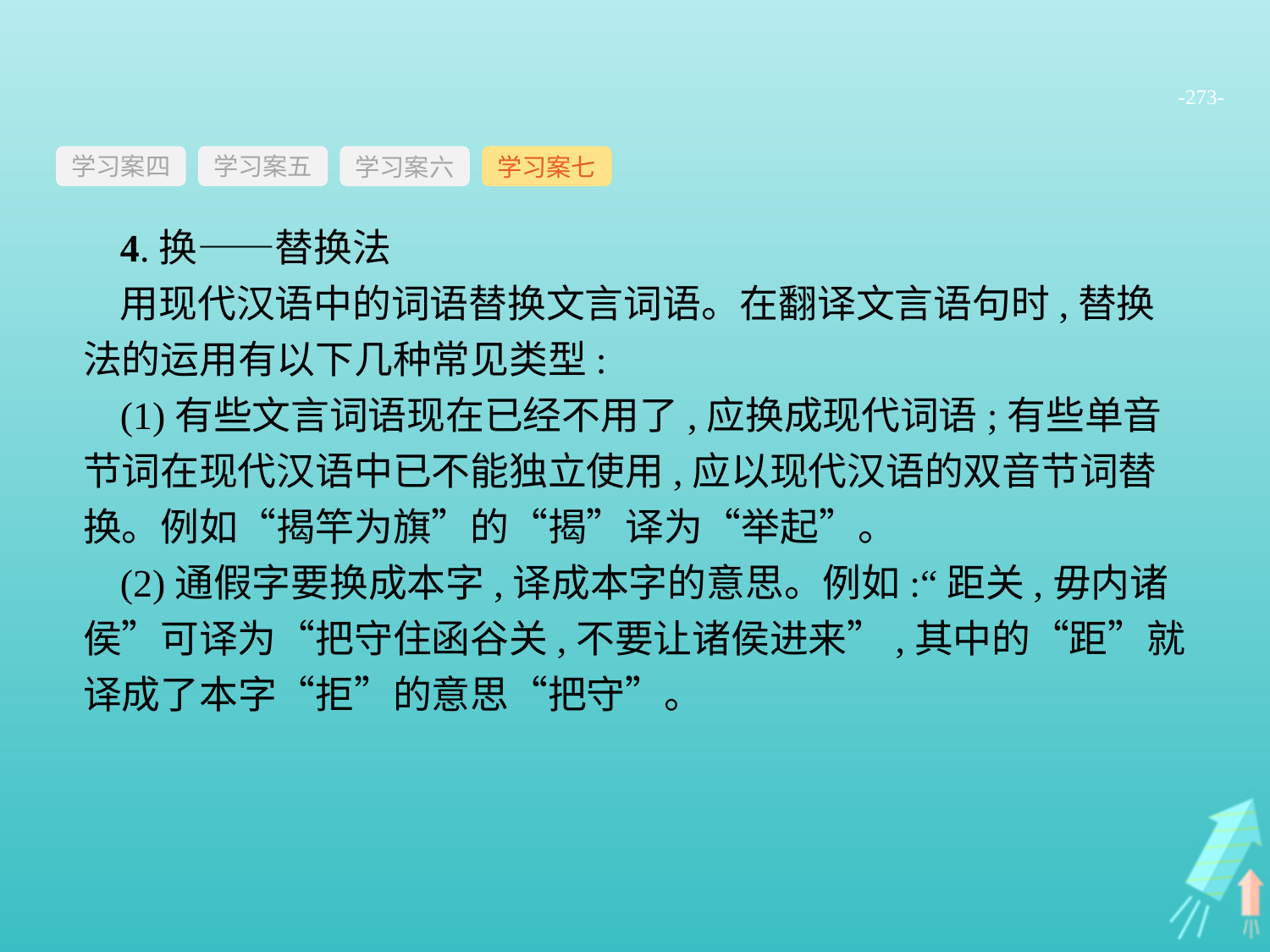

-273-
学习案四
学习案六
学习案七
学习案五
4.换——替换法
用现代汉语中的词语替换文言词语。在翻译文言语句时,替换法的运用有以下几种常见类型:
(1)有些文言词语现在已经不用了,应换成现代词语;有些单音节词在现代汉语中已不能独立使用,应以现代汉语的双音节词替换。例如“揭竿为旗”的“揭”译为“举起”。
(2)通假字要换成本字,译成本字的意思。例如:“距关,毋内诸侯”可译为“把守住函谷关,不要让诸侯进来”,其中的“距”就译成了本字“拒”的意思“把守”。